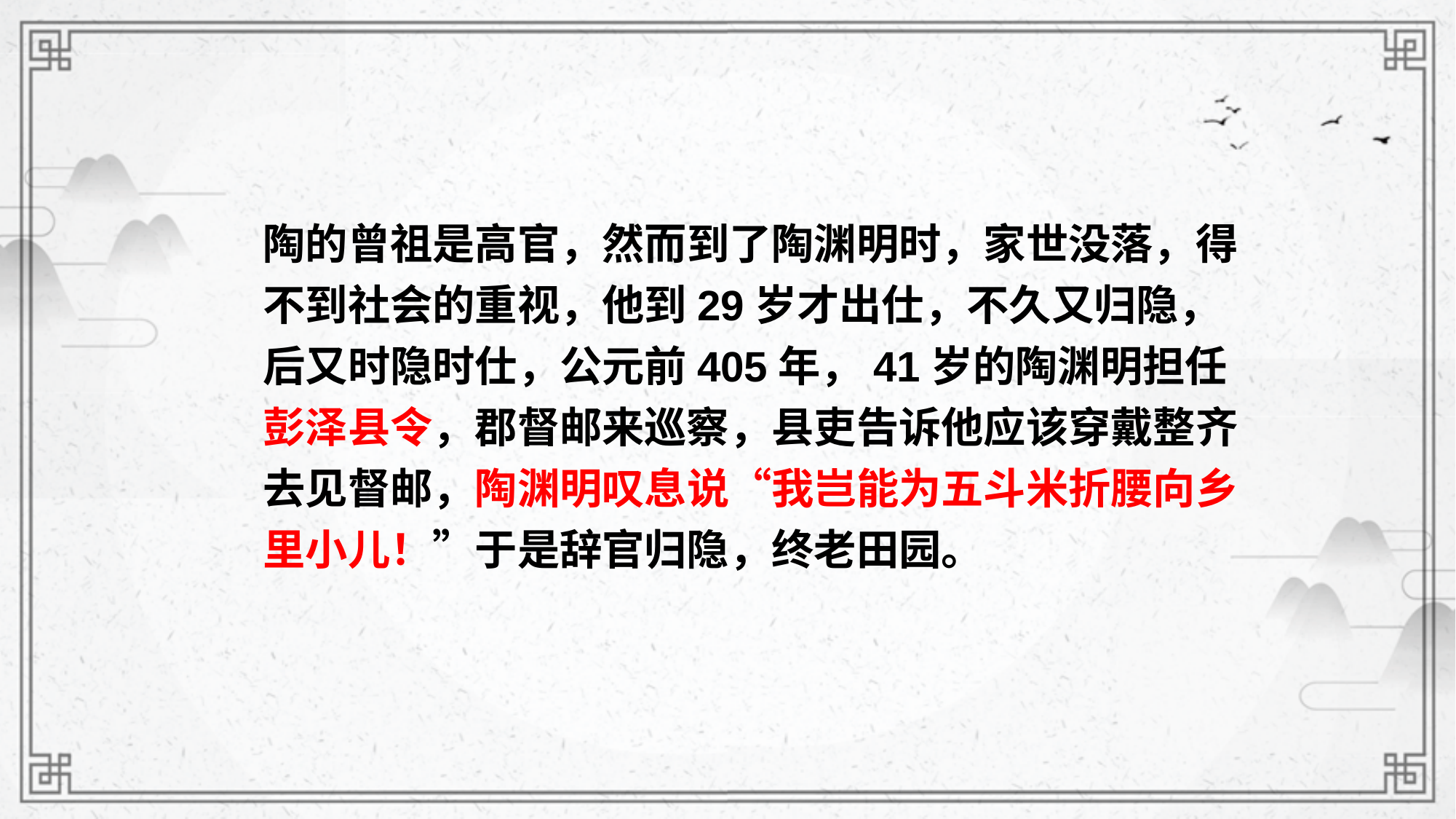

陶的曾祖是高官，然而到了陶渊明时，家世没落，得不到社会的重视，他到29岁才出仕，不久又归隐，后又时隐时仕，公元前405年，41岁的陶渊明担任彭泽县令，郡督邮来巡察，县吏告诉他应该穿戴整齐去见督邮，陶渊明叹息说“我岂能为五斗米折腰向乡里小儿！”于是辞官归隐，终老田园。